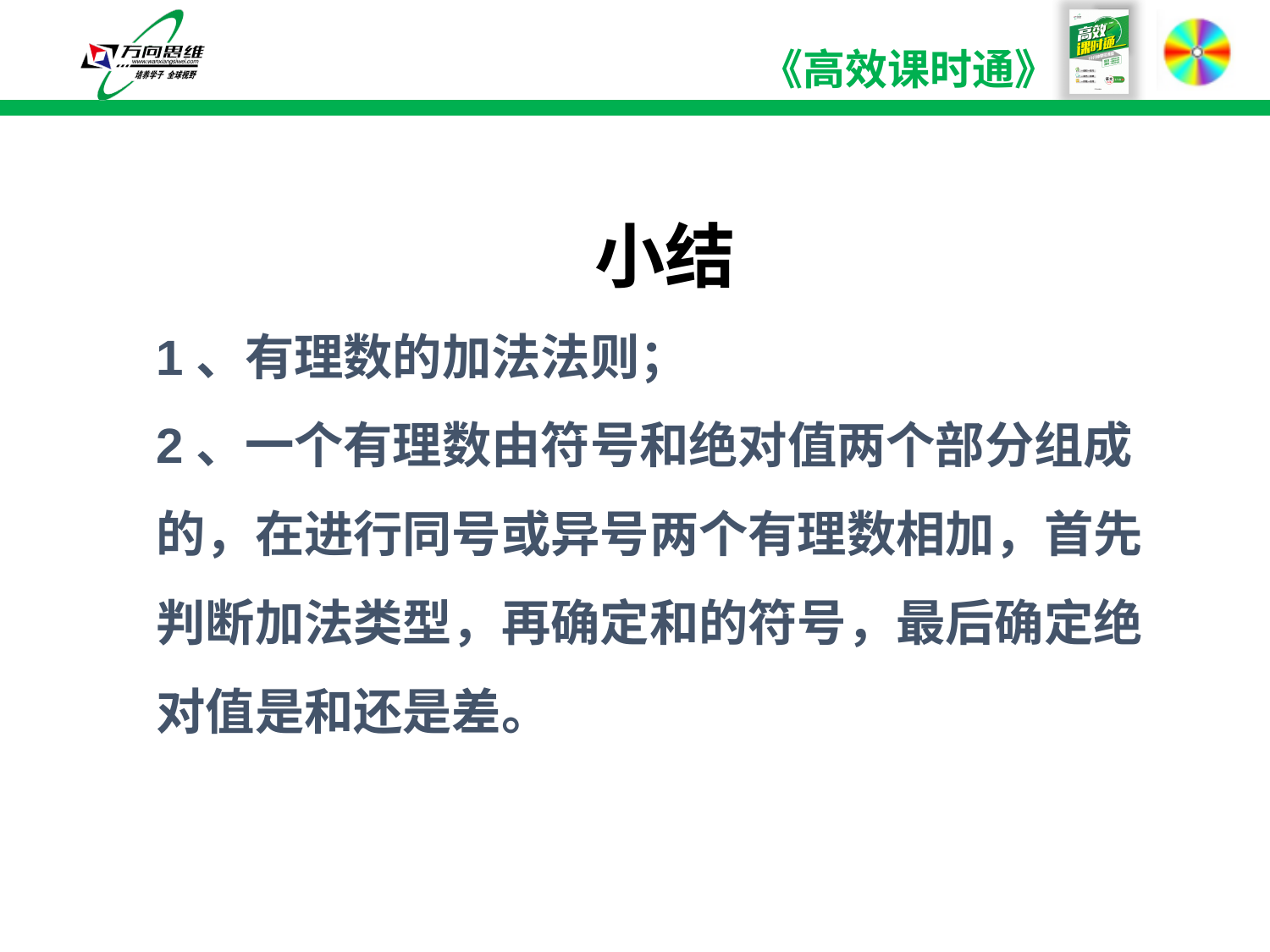

小结
1、有理数的加法法则；
2、一个有理数由符号和绝对值两个部分组成的，在进行同号或异号两个有理数相加，首先判断加法类型，再确定和的符号，最后确定绝对值是和还是差。